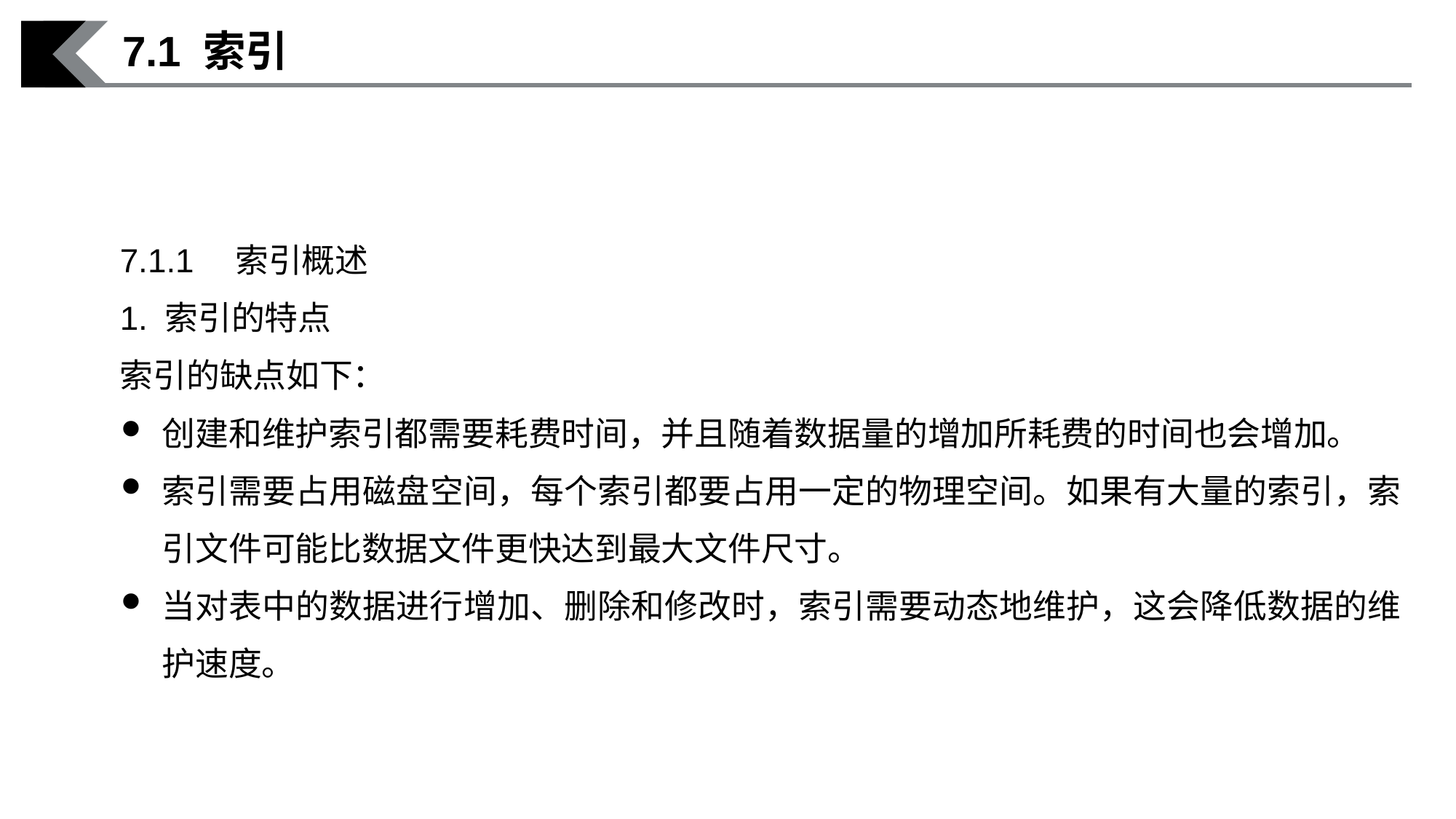

7.1 索引
7.1.1　索引概述
1. 索引的特点
索引的缺点如下：
创建和维护索引都需要耗费时间，并且随着数据量的增加所耗费的时间也会增加。
索引需要占用磁盘空间，每个索引都要占用一定的物理空间。如果有大量的索引，索引文件可能比数据文件更快达到最大文件尺寸。
当对表中的数据进行增加、删除和修改时，索引需要动态地维护，这会降低数据的维护速度。